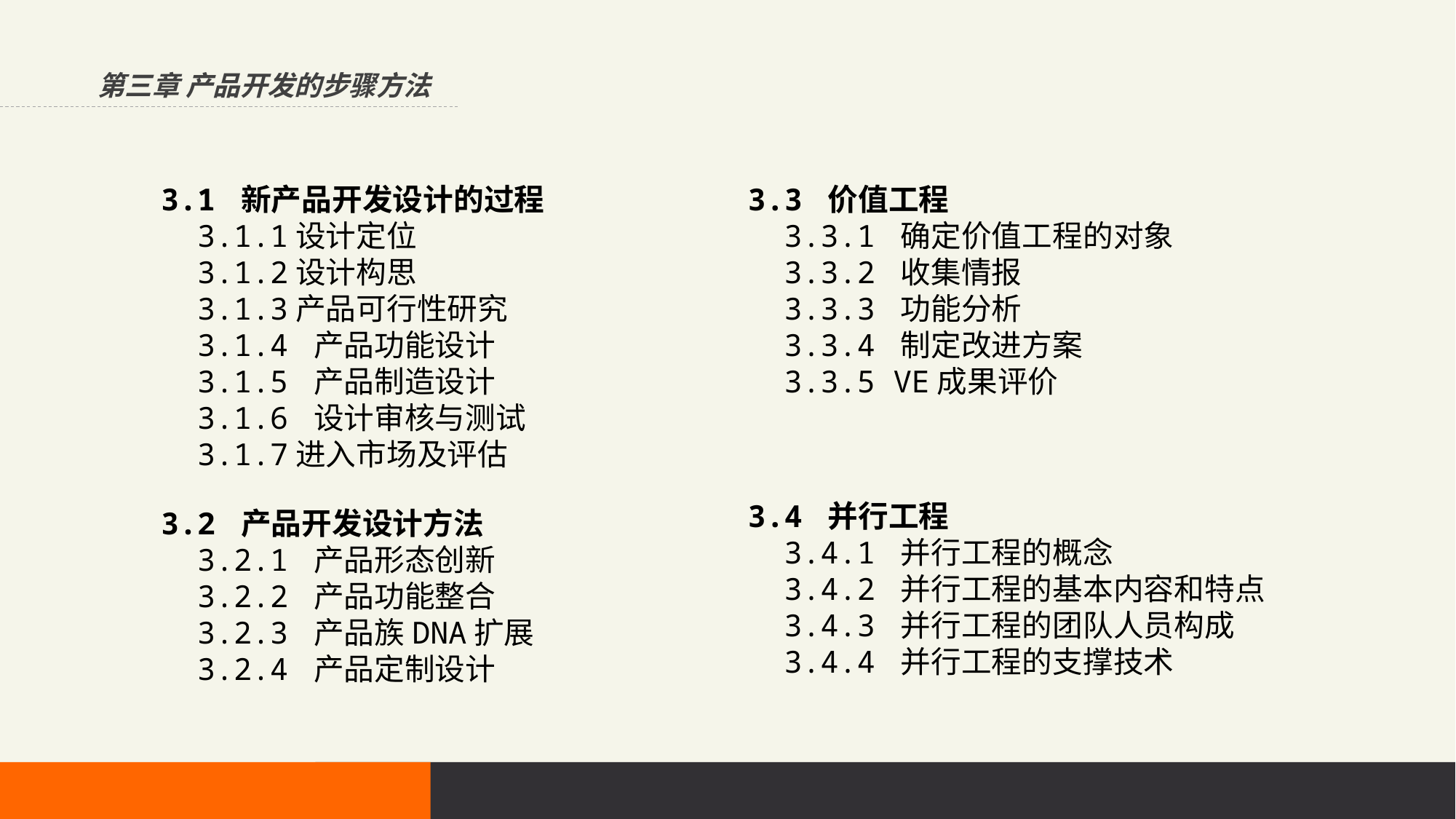

第三章 产品开发的步骤方法
3.1 新产品开发设计的过程
  3.1.1设计定位
  3.1.2设计构思
  3.1.3产品可行性研究
  3.1.4 产品功能设计
  3.1.5 产品制造设计
  3.1.6 设计审核与测试
  3.1.7进入市场及评估

3.2 产品开发设计方法
  3.2.1 产品形态创新
  3.2.2 产品功能整合
  3.2.3 产品族DNA扩展
  3.2.4 产品定制设计
3.3 价值工程
  3.3.1 确定价值工程的对象
  3.3.2 收集情报
  3.3.3 功能分析
  3.3.4 制定改进方案
  3.3.5 VE成果评价

3.4 并行工程
  3.4.1 并行工程的概念
  3.4.2 并行工程的基本内容和特点
  3.4.3 并行工程的团队人员构成
  3.4.4 并行工程的支撑技术